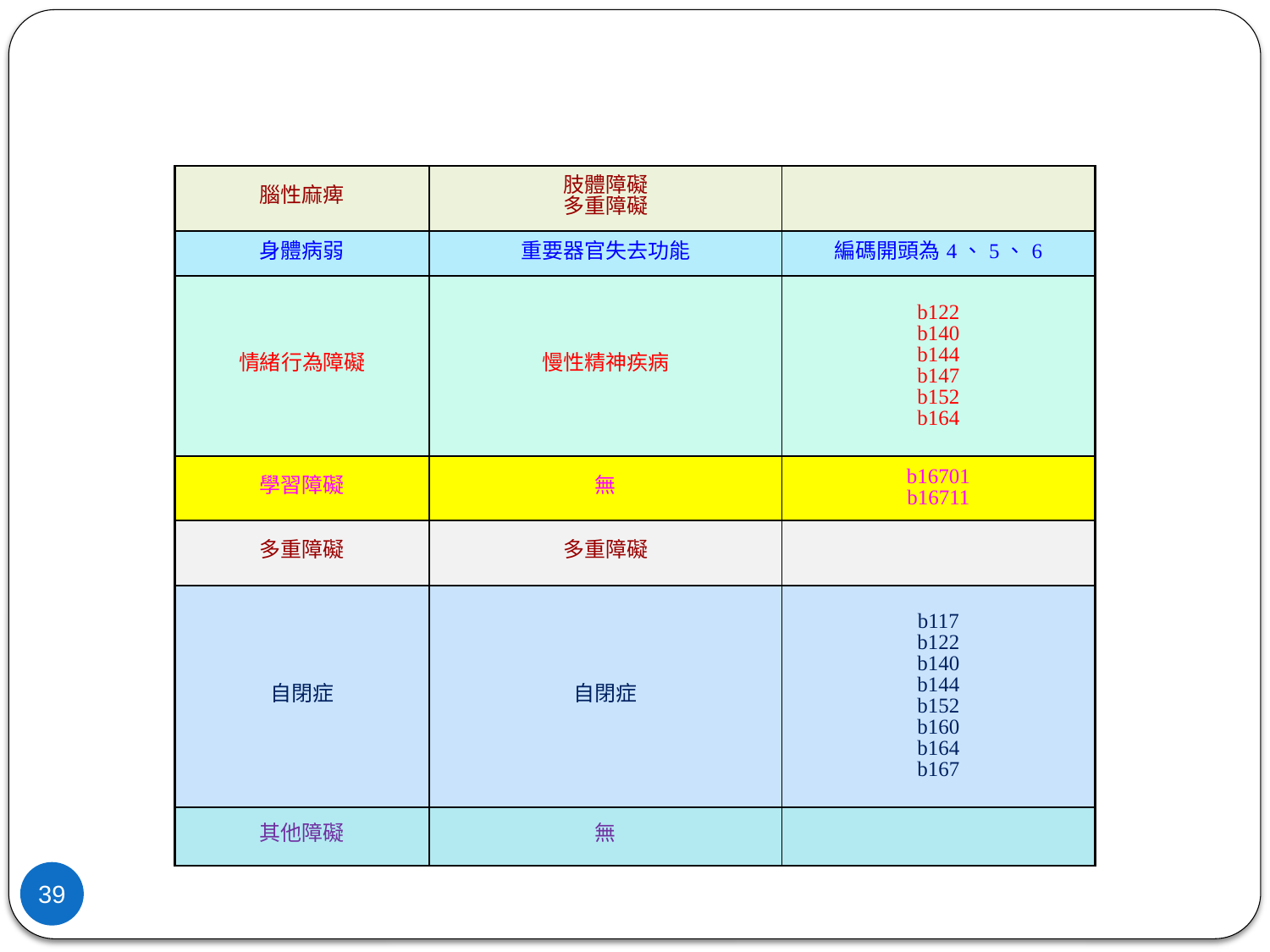

| 腦性麻痺 | 肢體障礙 多重障礙 |  |
| --- | --- | --- |
| 身體病弱 | 重要器官失去功能 | 編碼開頭為4、5、6 |
| 情緒行為障礙 | 慢性精神疾病 | b122 b140 b144 b147 b152 b164 |
| 學習障礙 | 無 | b16701 b16711 |
| 多重障礙 | 多重障礙 |  |
| 自閉症 | 自閉症 | b117 b122 b140 b144 b152 b160 b164 b167 |
| 其他障礙 | 無 |  |
39